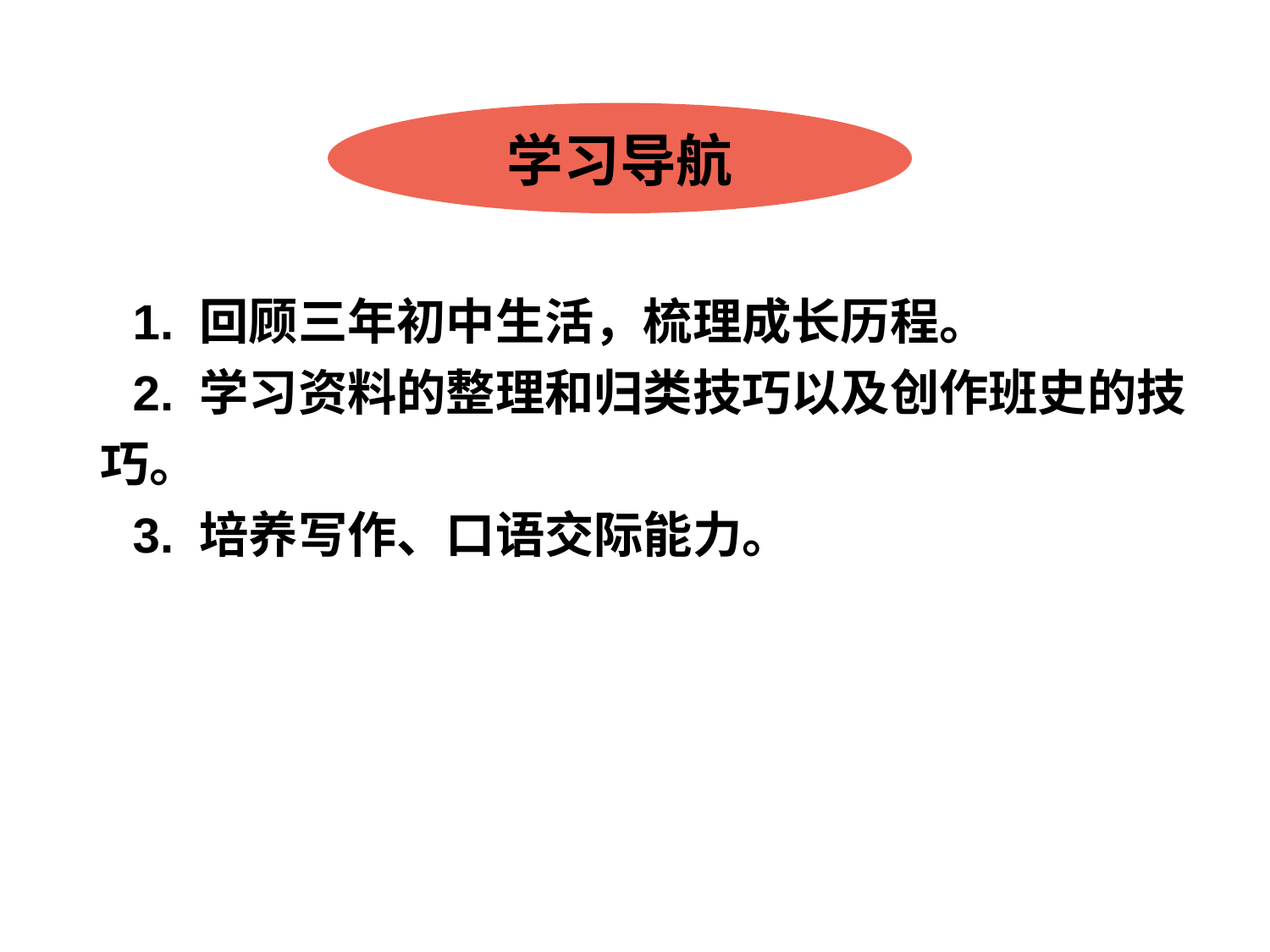

学习导航
      1. 回顾三年初中生活，梳理成长历程。
      2. 学习资料的整理和归类技巧以及创作班史的技巧。
      3. 培养写作、口语交际能力。